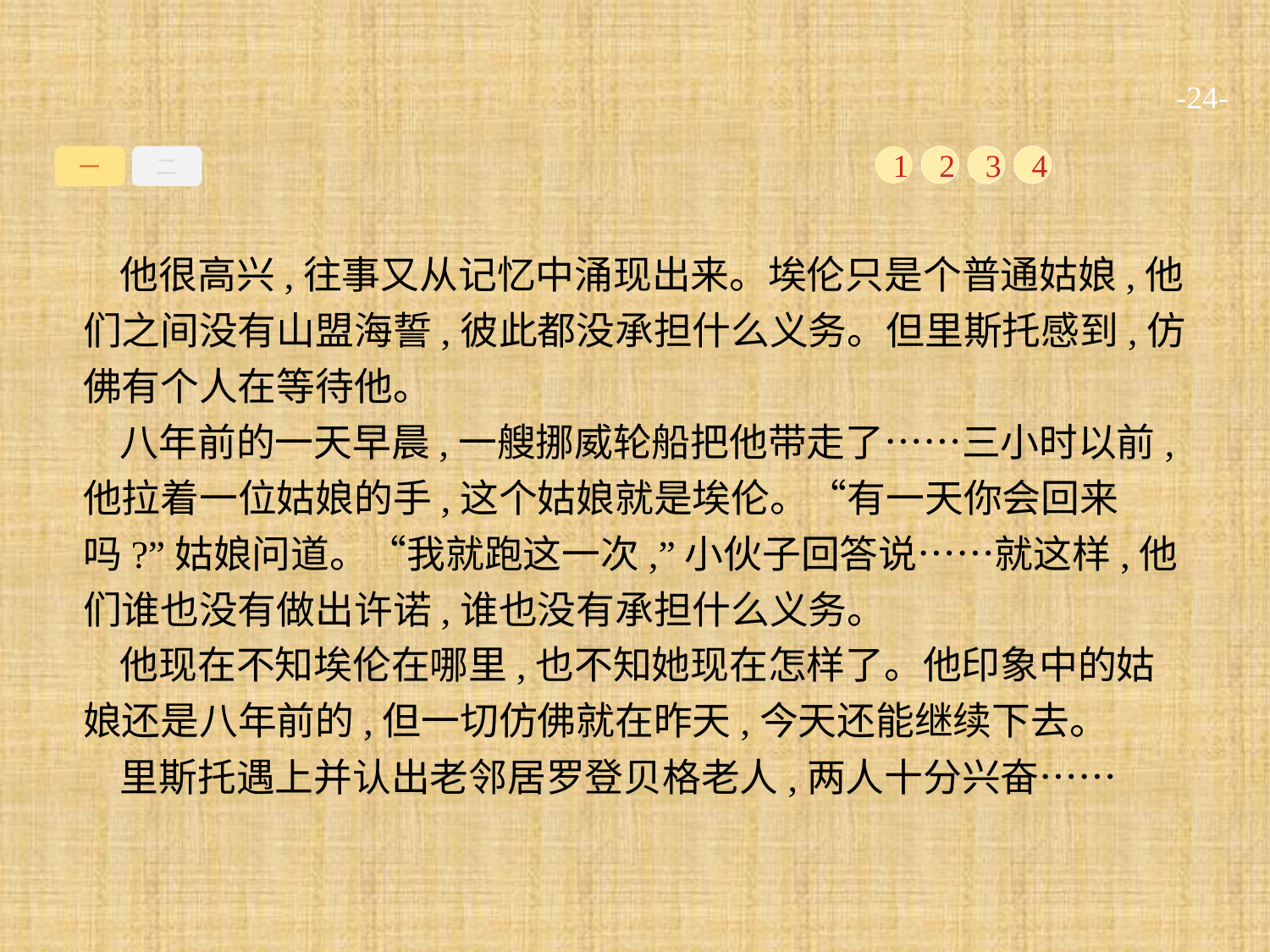

-24-
一
二
1
2
3
4
他很高兴,往事又从记忆中涌现出来。埃伦只是个普通姑娘,他们之间没有山盟海誓,彼此都没承担什么义务。但里斯托感到,仿佛有个人在等待他。
八年前的一天早晨,一艘挪威轮船把他带走了……三小时以前,他拉着一位姑娘的手,这个姑娘就是埃伦。“有一天你会回来吗?”姑娘问道。“我就跑这一次,”小伙子回答说……就这样,他们谁也没有做出许诺,谁也没有承担什么义务。
他现在不知埃伦在哪里,也不知她现在怎样了。他印象中的姑娘还是八年前的,但一切仿佛就在昨天,今天还能继续下去。
里斯托遇上并认出老邻居罗登贝格老人,两人十分兴奋……